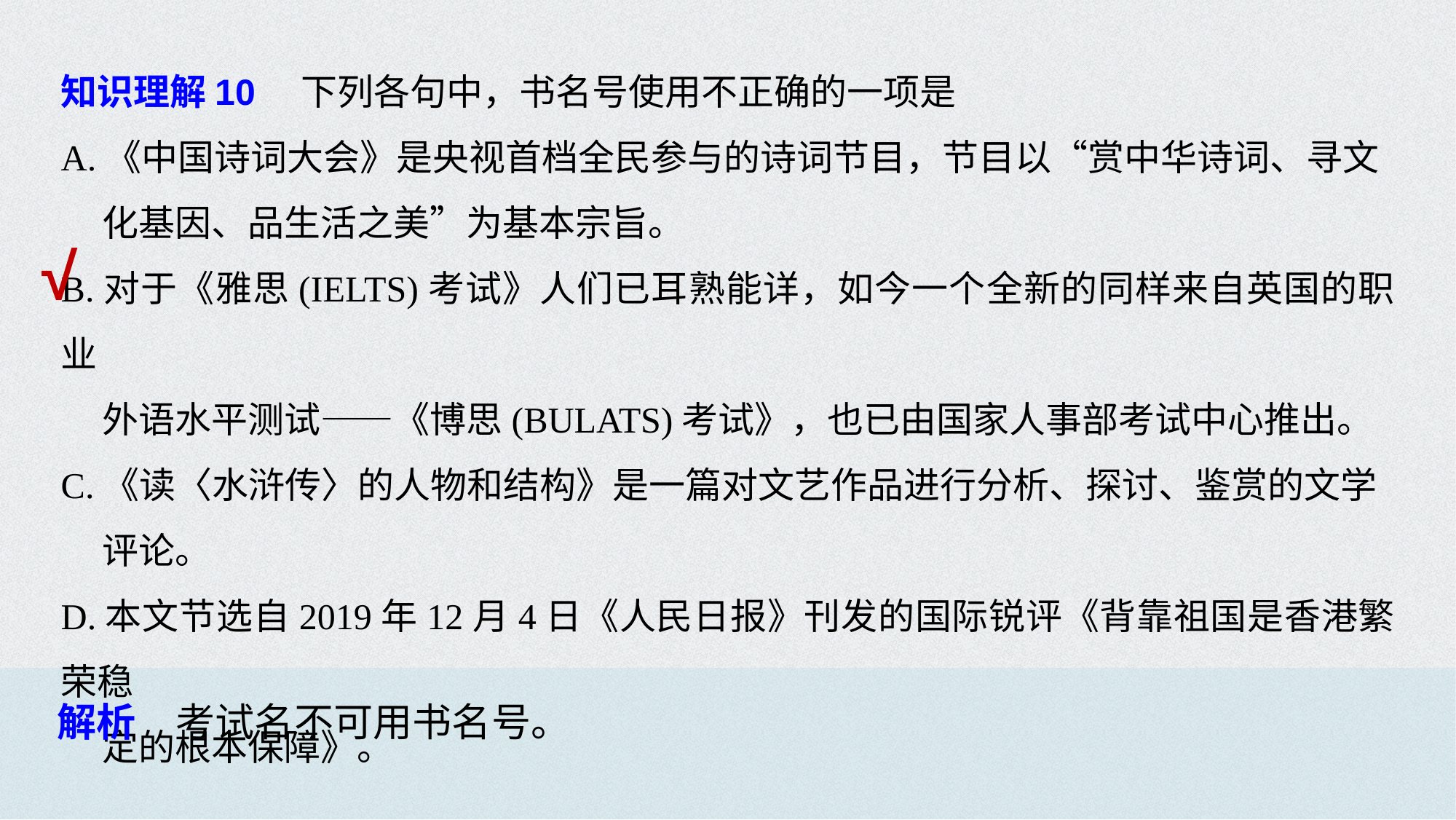

知识理解10　下列各句中，书名号使用不正确的一项是
A.《中国诗词大会》是央视首档全民参与的诗词节目，节目以“赏中华诗词、寻文
    化基因、品生活之美”为基本宗旨。
B.对于《雅思(IELTS)考试》人们已耳熟能详，如今一个全新的同样来自英国的职业
    外语水平测试——《博思(BULATS)考试》，也已由国家人事部考试中心推出。
C.《读〈水浒传〉的人物和结构》是一篇对文艺作品进行分析、探讨、鉴赏的文学
    评论。
D.本文节选自2019年12月4日《人民日报》刊发的国际锐评《背靠祖国是香港繁荣稳
    定的根本保障》。
√
解析　考试名不可用书名号。